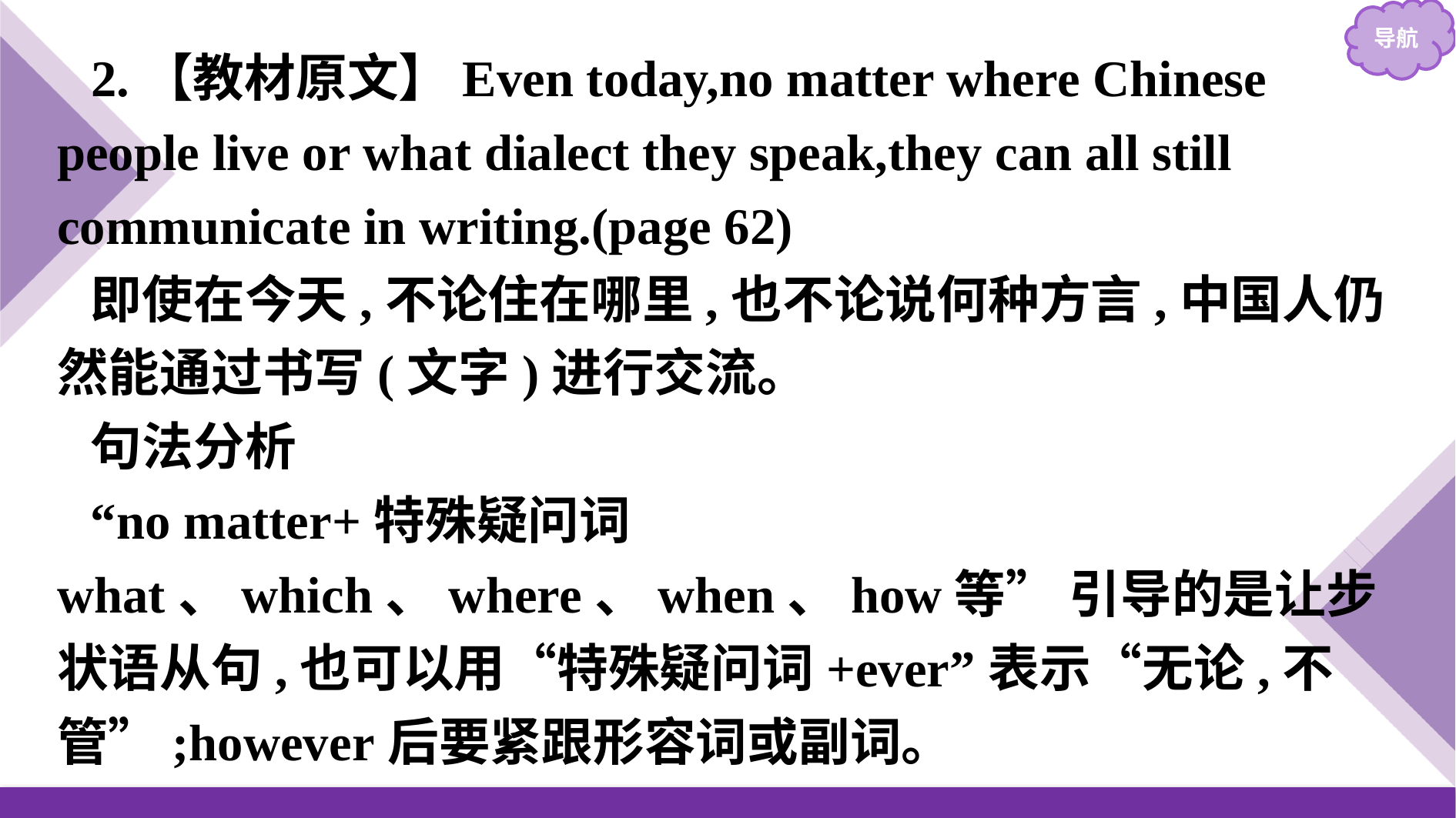

2.【教材原文】Even today,no matter where Chinese people live or what dialect they speak,they can all still communicate in writing.(page 62)
即使在今天,不论住在哪里,也不论说何种方言,中国人仍然能通过书写(文字)进行交流。
句法分析
“no matter+特殊疑问词what、which、where、when、how等” 引导的是让步状语从句,也可以用“特殊疑问词+ever”表示“无论,不管”;however后要紧跟形容词或副词。